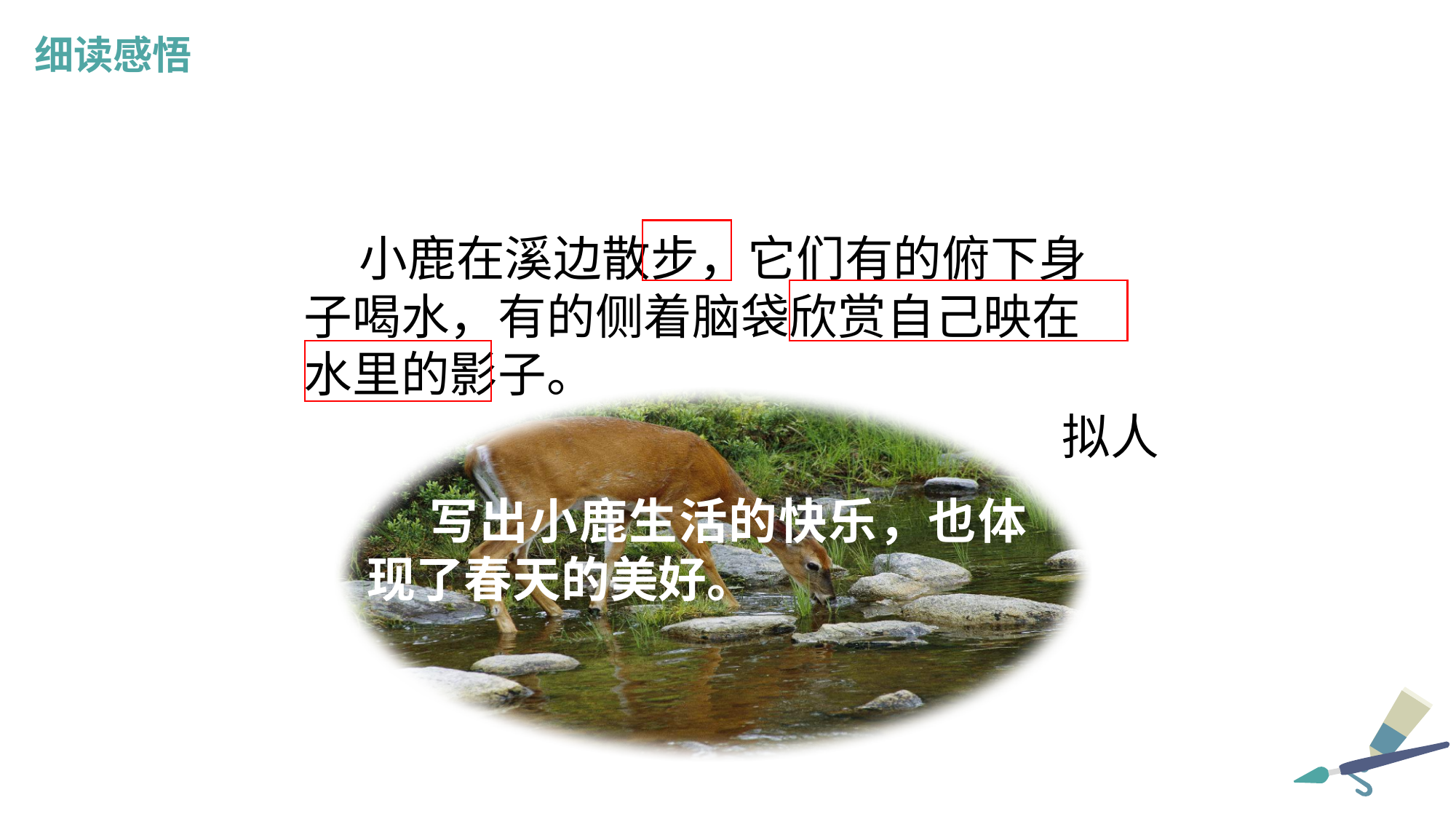

细读感悟

    小鹿在溪边散步，它们有的俯下身子喝水，有的侧着脑袋欣赏自己映在水里的影子。

 拟人
    写出小鹿生活的快乐，也体现了春天的美好。